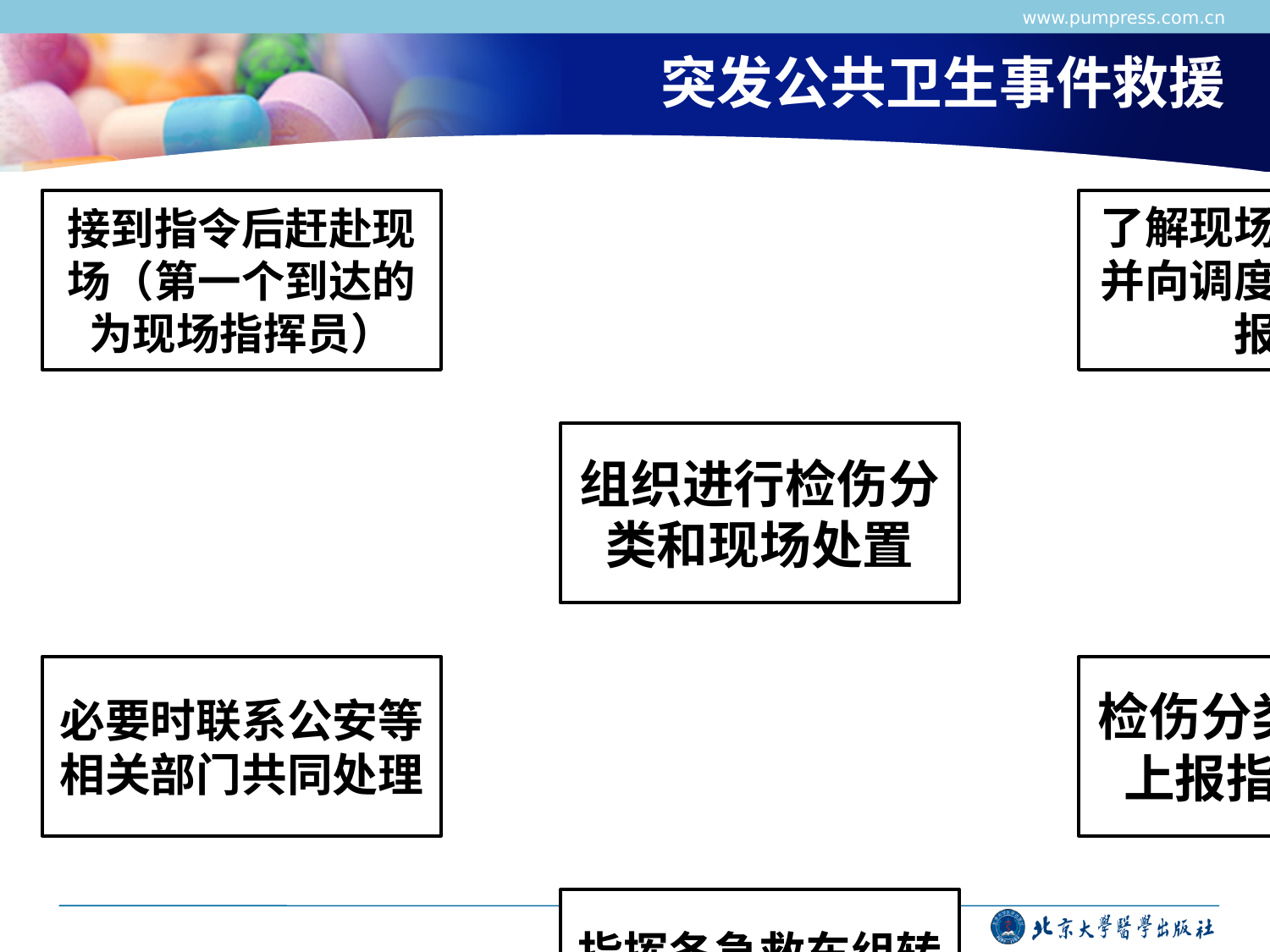

www.pumpress.com.cn
# 突发公共卫生事件救援
接到指令后赶赴现场（第一个到达的为现场指挥员）
组织进行检伤分类和现场处置
必要时联系公安等相关部门共同处理